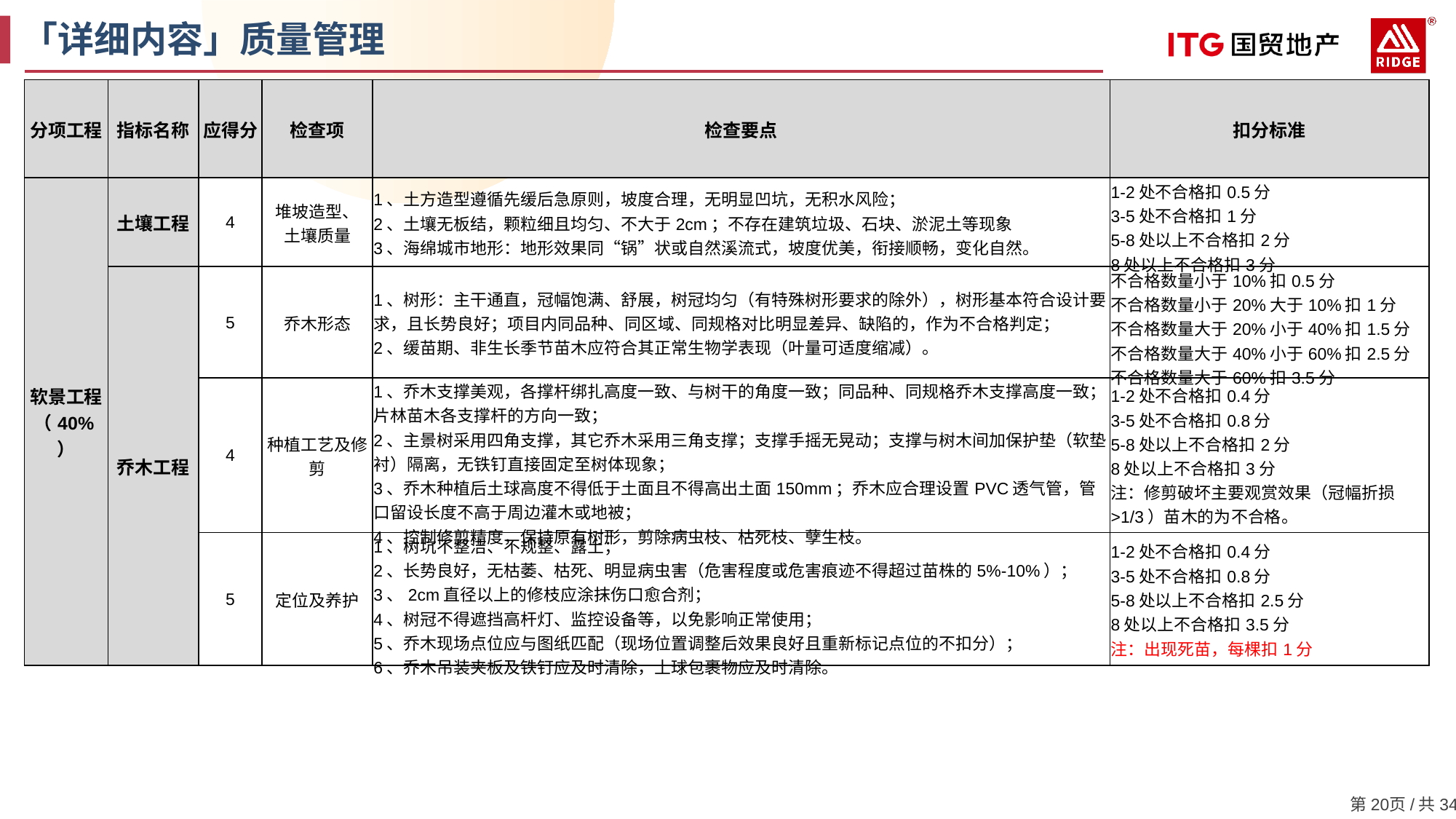

「详细内容」质量管理
| 分项工程 | 指标名称 | 应得分 | 检查项 | 检查要点 | 扣分标准 |
| --- | --- | --- | --- | --- | --- |
| 软景工程（40%） | 土壤工程 | 4 | 堆坡造型、 土壤质量 | 1、土方造型遵循先缓后急原则，坡度合理，无明显凹坑，无积水风险； 2、土壤无板结，颗粒细且均匀、不大于2cm；不存在建筑垃圾、石块、淤泥土等现象 3、海绵城市地形：地形效果同“锅”状或自然溪流式，坡度优美，衔接顺畅，变化自然。 | 1-2处不合格扣0.5分 3-5处不合格扣1分 5-8处以上不合格扣2分 8处以上不合格扣3分 |
|  | 乔木工程 | 5 | 乔木形态 | 1、树形：主干通直，冠幅饱满、舒展，树冠均匀（有特殊树形要求的除外），树形基本符合设计要求，且长势良好；项目内同品种、同区域、同规格对比明显差异、缺陷的，作为不合格判定； 2、缓苗期、非生长季节苗木应符合其正常生物学表现（叶量可适度缩减）。 | 不合格数量小于10%扣0.5分 不合格数量小于20%大于10%扣1分 不合格数量大于20%小于40%扣1.5分 不合格数量大于40%小于60%扣2.5分 不合格数量大于60%扣3.5分 |
|  |  | 4 | 种植工艺及修剪 | 1、乔木支撑美观，各撑杆绑扎高度一致、与树干的角度一致；同品种、同规格乔木支撑高度一致；片林苗木各支撑杆的方向一致； 2、主景树采用四角支撑，其它乔木采用三角支撑；支撑手摇无晃动；支撑与树木间加保护垫（软垫衬）隔离，无铁钉直接固定至树体现象； 3、乔木种植后土球高度不得低于土面且不得高出土面150mm；乔木应合理设置PVC透气管，管口留设长度不高于周边灌木或地被； 4、控制修剪精度，保持原有树形，剪除病虫枝、枯死枝、孽生枝。 | 1-2处不合格扣0.4分 3-5处不合格扣0.8分 5-8处以上不合格扣2分 8处以上不合格扣3分 注：修剪破坏主要观赏效果（冠幅折损>1/3）苗木的为不合格。 |
|  |  | 5 | 定位及养护 | 1、树坑不整洁、不规整、露土； 2、长势良好，无枯萎、枯死、明显病虫害（危害程度或危害痕迹不得超过苗株的5%-10%）； 3、2cm直径以上的修枝应涂抹伤口愈合剂； 4、树冠不得遮挡高杆灯、监控设备等，以免影响正常使用； 5、乔木现场点位应与图纸匹配（现场位置调整后效果良好且重新标记点位的不扣分）； 6、乔木吊装夹板及铁钉应及时清除，土球包裹物应及时清除。 | 1-2处不合格扣0.4分 3-5处不合格扣0.8分 5-8处以上不合格扣2.5分 8处以上不合格扣3.5分 注：出现死苗，每棵扣1分 |